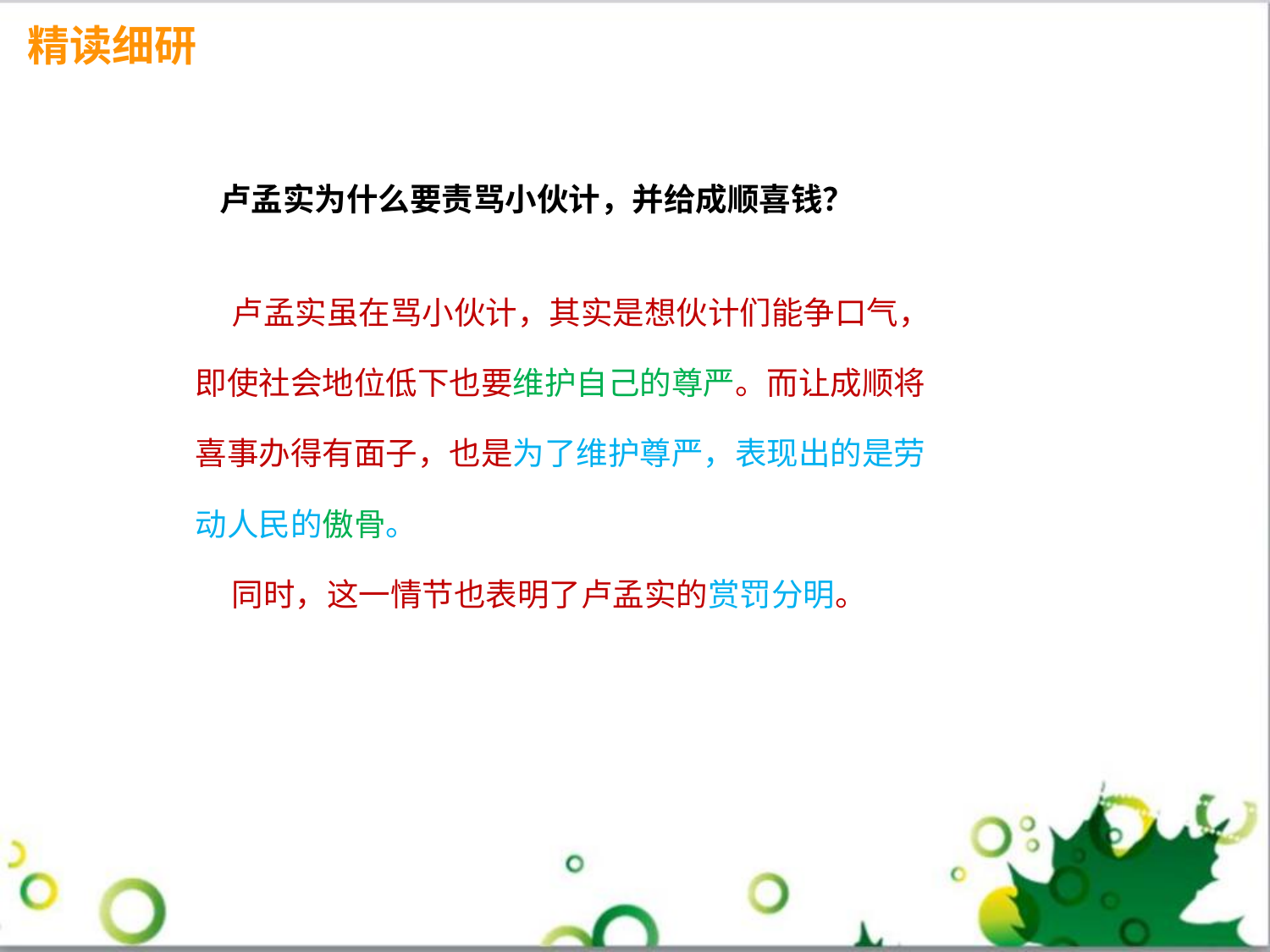

精读细研
# 卢孟实为什么要责骂小伙计，并给成顺喜钱？
    卢孟实虽在骂小伙计，其实是想伙计们能争口气，即使社会地位低下也要维护自己的尊严。而让成顺将喜事办得有面子，也是为了维护尊严，表现出的是劳动人民的傲骨。
    同时，这一情节也表明了卢孟实的赏罚分明。